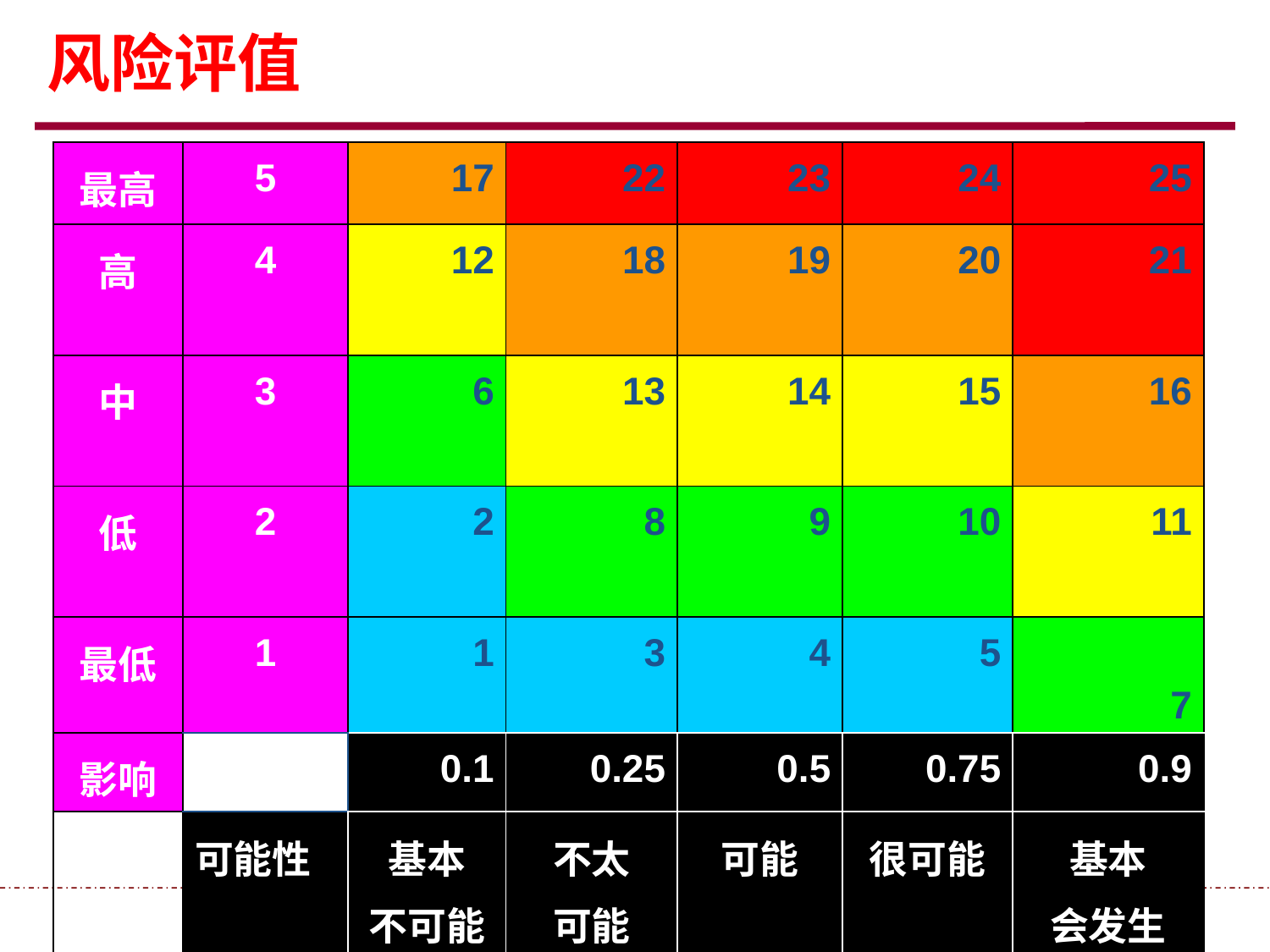

# 风险评值
| 最高 | 5 | 17 | 22 | 23 | 24 | 25 |
| --- | --- | --- | --- | --- | --- | --- |
| 高 | 4 | 12 | 18 | 19 | 20 | 21 |
| 中 | 3 | 6 | 13 | 14 | 15 | 16 |
| 低 | 2 | 2 | 8 | 9 | 10 | 11 |
| 最低 | 1 | 1 | 3 | 4 | 5 | 7 |
| 影响 |  | 0.1 | 0.25 | 0.5 | 0.75 | 0.9 |
|  | 可能性 | 基本 不可能 | 不太 可能 | 可能 | 很可能 | 基本 会发生 |
2024年10月                                             . 80 .